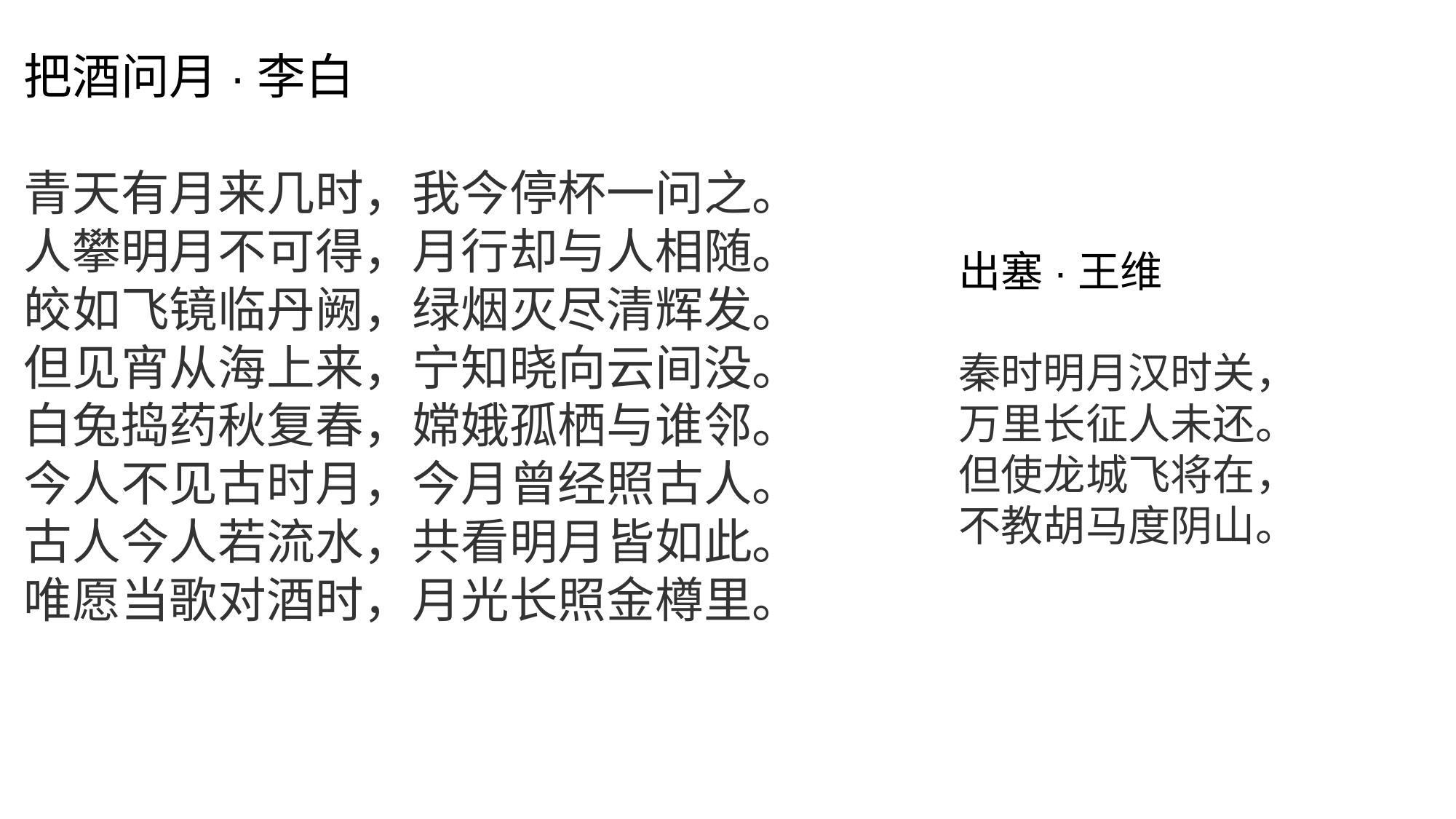

把酒问月·李白

青天有月来几时，我今停杯一问之。
人攀明月不可得，月行却与人相随。
皎如飞镜临丹阙，绿烟灭尽清辉发。
但见宵从海上来，宁知晓向云间没。
白兔捣药秋复春，嫦娥孤栖与谁邻。
今人不见古时月，今月曾经照古人。
古人今人若流水，共看明月皆如此。
唯愿当歌对酒时，月光长照金樽里。

#

出塞·王维

秦时明月汉时关，
万里长征人未还。
但使龙城飞将在，
不教胡马度阴山。